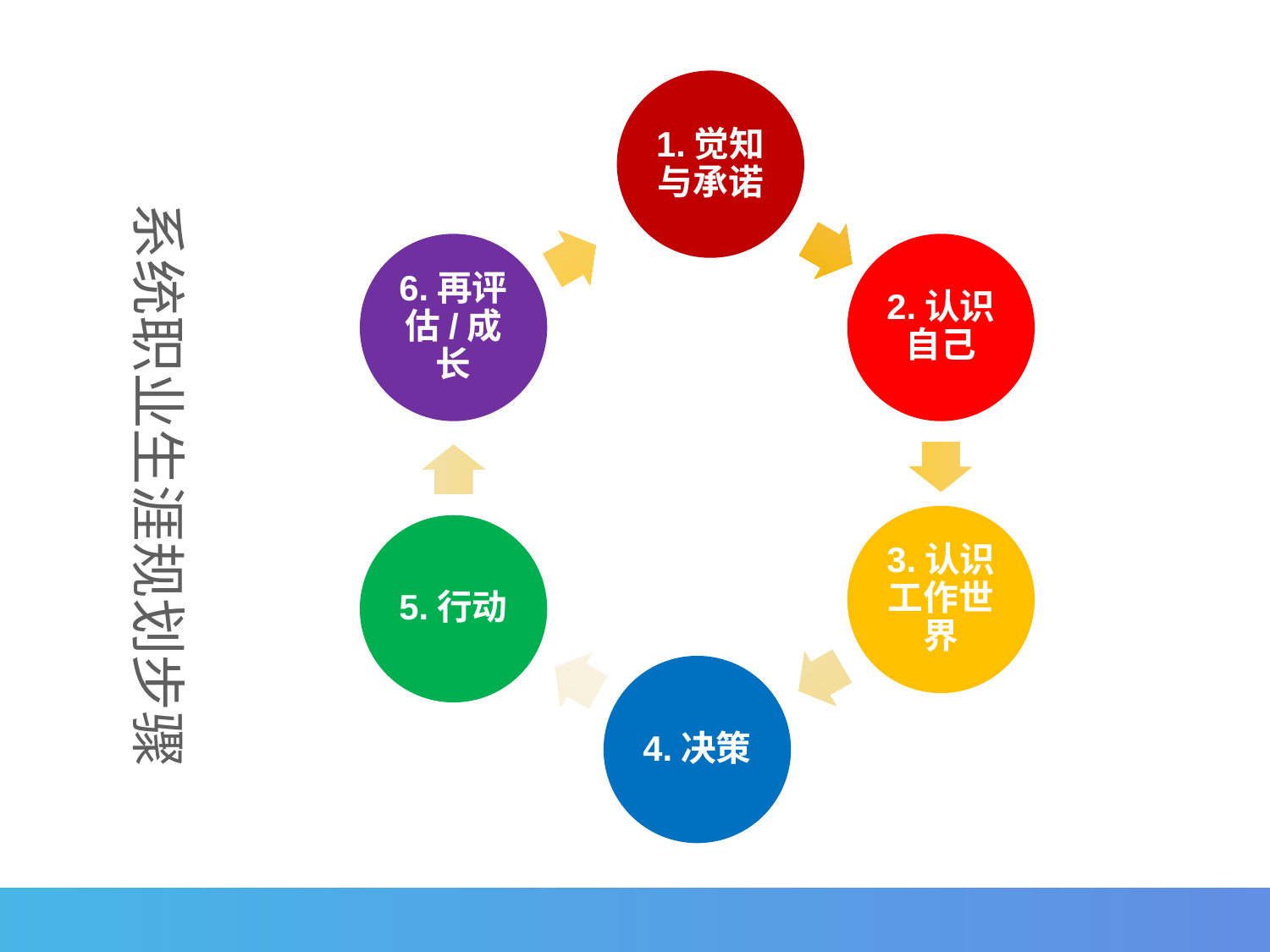

1.觉知与承诺
系统职业生涯规划步骤

6.再评估/成长
2.认识自己

3.认识工作世界
5.行动

4.决策